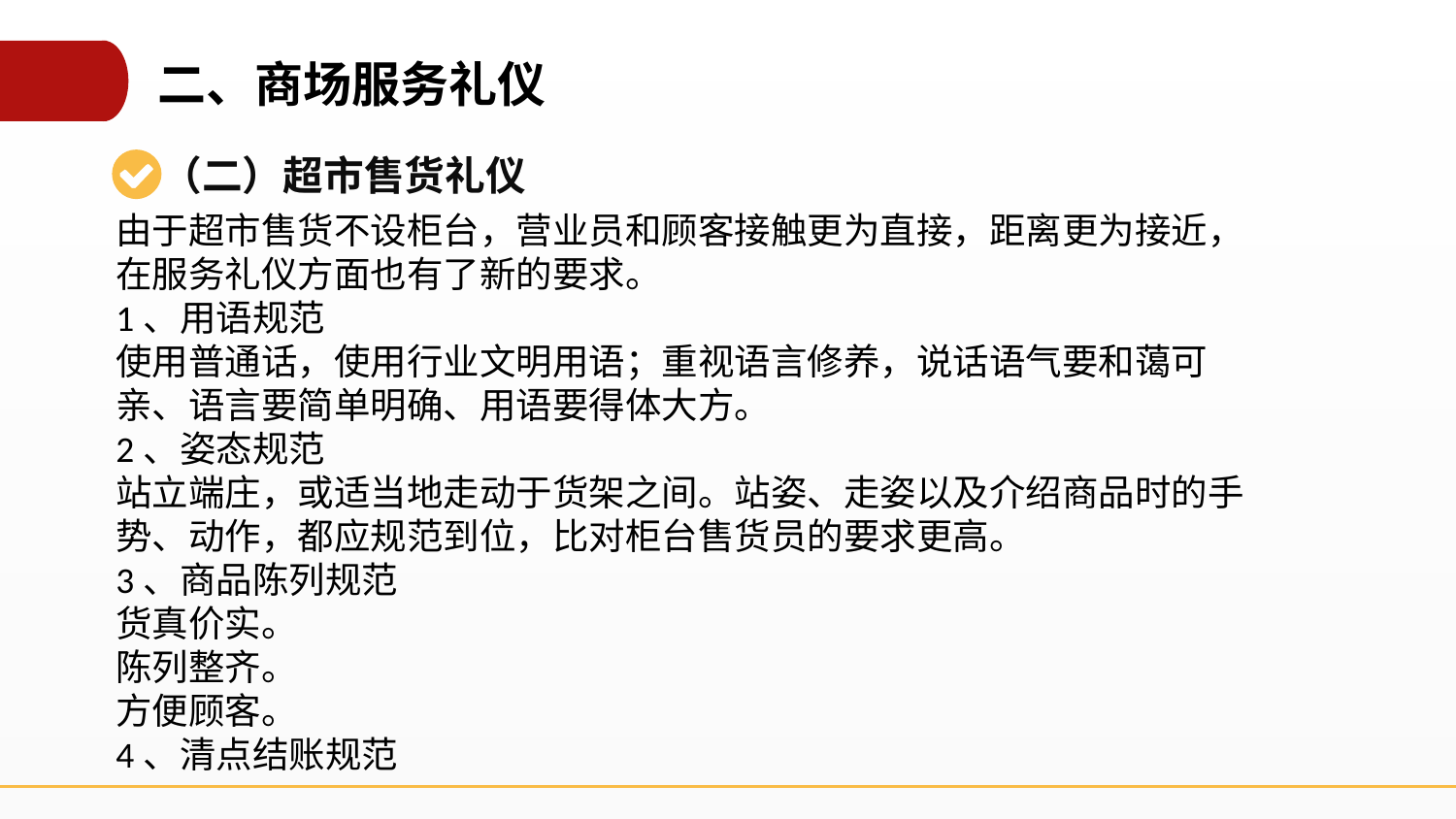

二、商场服务礼仪

（二）超市售货礼仪
由于超市售货不设柜台，营业员和顾客接触更为直接，距离更为接近，在服务礼仪方面也有了新的要求。
1、用语规范
使用普通话，使用行业文明用语；重视语言修养，说话语气要和蔼可亲、语言要简单明确、用语要得体大方。
2、姿态规范
站立端庄，或适当地走动于货架之间。站姿、走姿以及介绍商品时的手势、动作，都应规范到位，比对柜台售货员的要求更高。
3、商品陈列规范
货真价实。
陈列整齐。
方便顾客。
4、清点结账规范